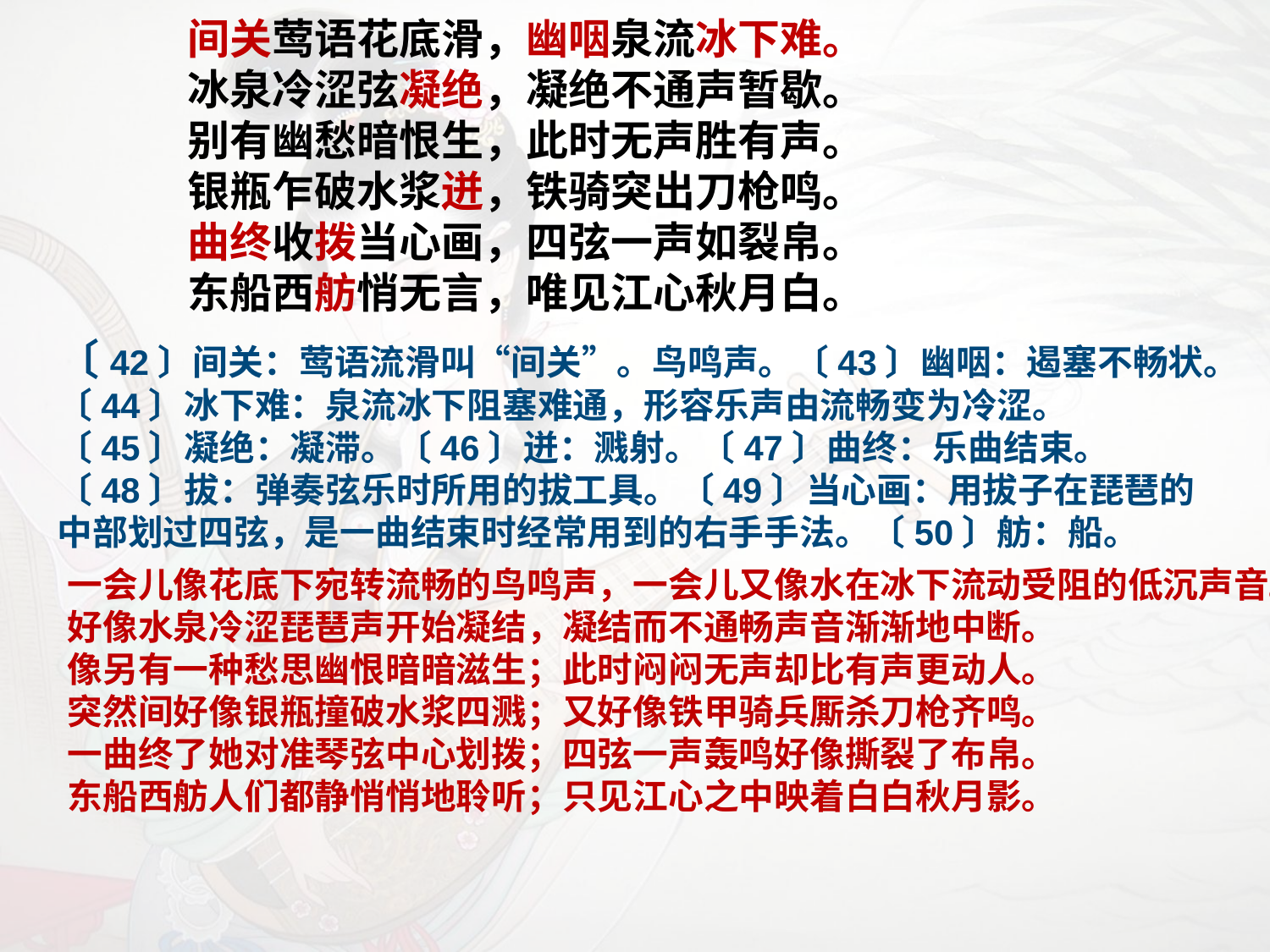

间关莺语花底滑，幽咽泉流冰下难。
冰泉冷涩弦凝绝，凝绝不通声暂歇。
别有幽愁暗恨生，此时无声胜有声。
银瓶乍破水浆迸，铁骑突出刀枪鸣。
曲终收拨当心画，四弦一声如裂帛。
东船西舫悄无言，唯见江心秋月白。
〔42〕间关：莺语流滑叫“间关”。鸟鸣声。〔43〕幽咽：遏塞不畅状。〔44〕冰下难：泉流冰下阻塞难通，形容乐声由流畅变为冷涩。
〔45〕凝绝：凝滞。〔46〕迸：溅射。〔47〕曲终：乐曲结束。
〔48〕拔：弹奏弦乐时所用的拔工具。〔49〕当心画：用拔子在琵琶的中部划过四弦，是一曲结束时经常用到的右手手法。〔50〕舫：船。
一会儿像花底下宛转流畅的鸟鸣声，一会儿又像水在冰下流动受阻的低沉声音。好像水泉冷涩琵琶声开始凝结，凝结而不通畅声音渐渐地中断。
像另有一种愁思幽恨暗暗滋生；此时闷闷无声却比有声更动人。
突然间好像银瓶撞破水浆四溅；又好像铁甲骑兵厮杀刀枪齐鸣。
一曲终了她对准琴弦中心划拨；四弦一声轰鸣好像撕裂了布帛。
东船西舫人们都静悄悄地聆听；只见江心之中映着白白秋月影。